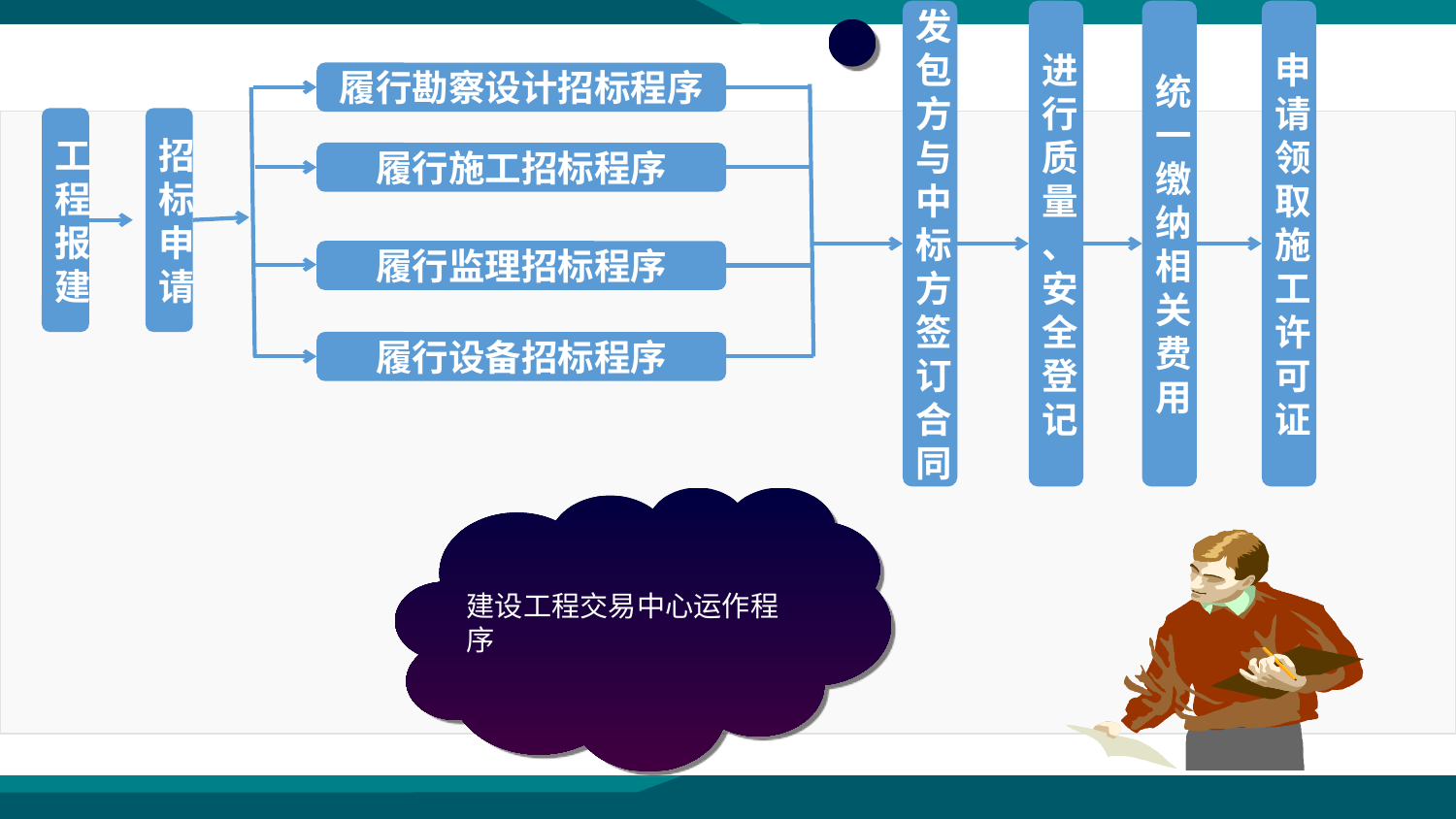

发包方与中标方签订合同
进行质量、安全登记
统一缴纳相关费用
申请领取施工许可证
履行勘察设计招标程序
工程报建
招标申请
履行施工招标程序
履行监理招标程序
履行设备招标程序
建设工程交易中心运作程序